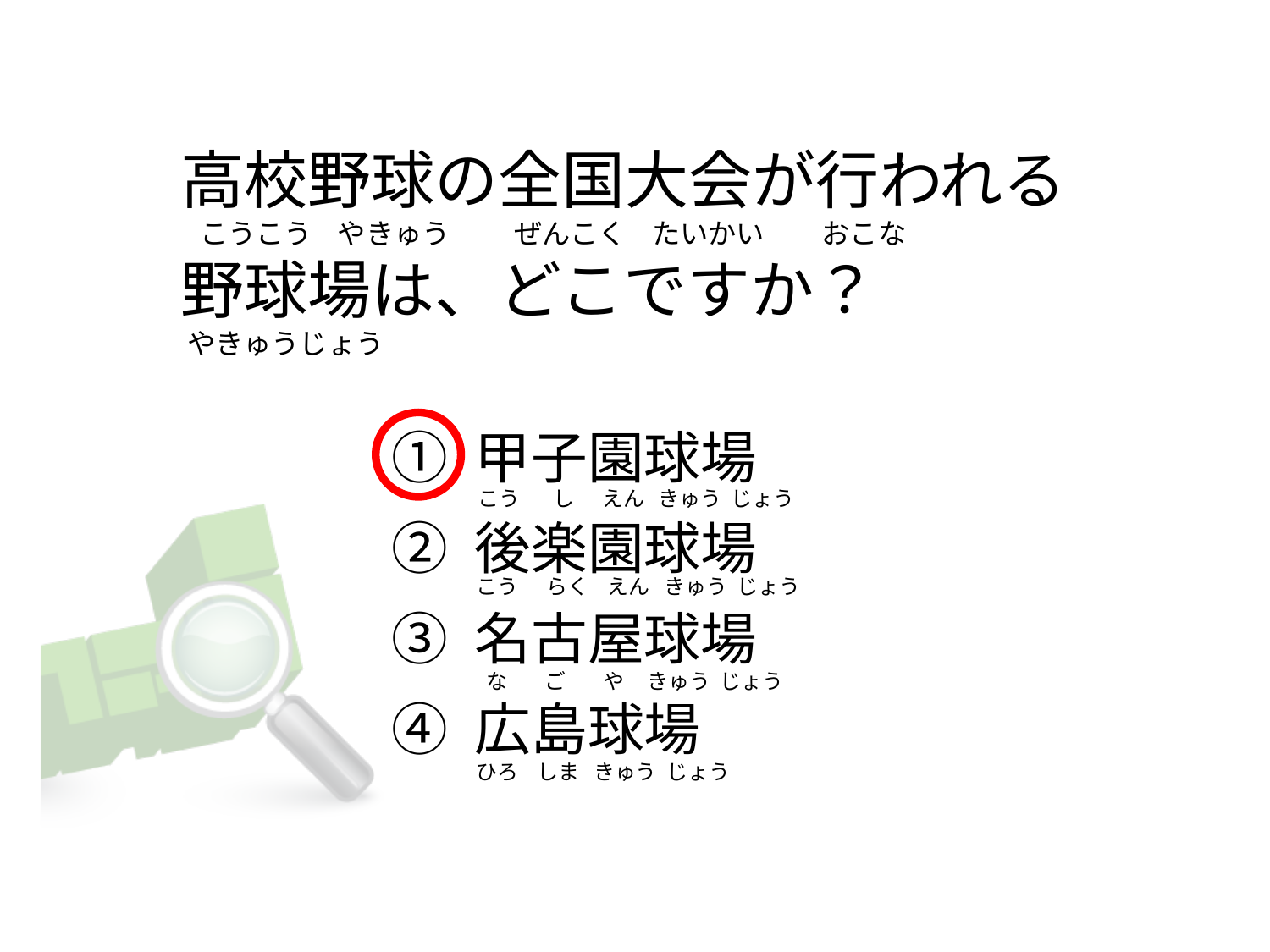

# 高校野球の全国大会が行われる    こうこう    やきゅう          ぜんこく    たいかい         おこな 野球場は、どこですか？  やきゅうじょう

① 甲子園球場
② 後楽園球場
③ 名古屋球場
④ 広島球場
こう       し      えん   きゅう  じょう
こう      らく    えん   きゅう  じょう
 な        ご        や     きゅう  じょう
ひろ    しま   きゅう  じょう